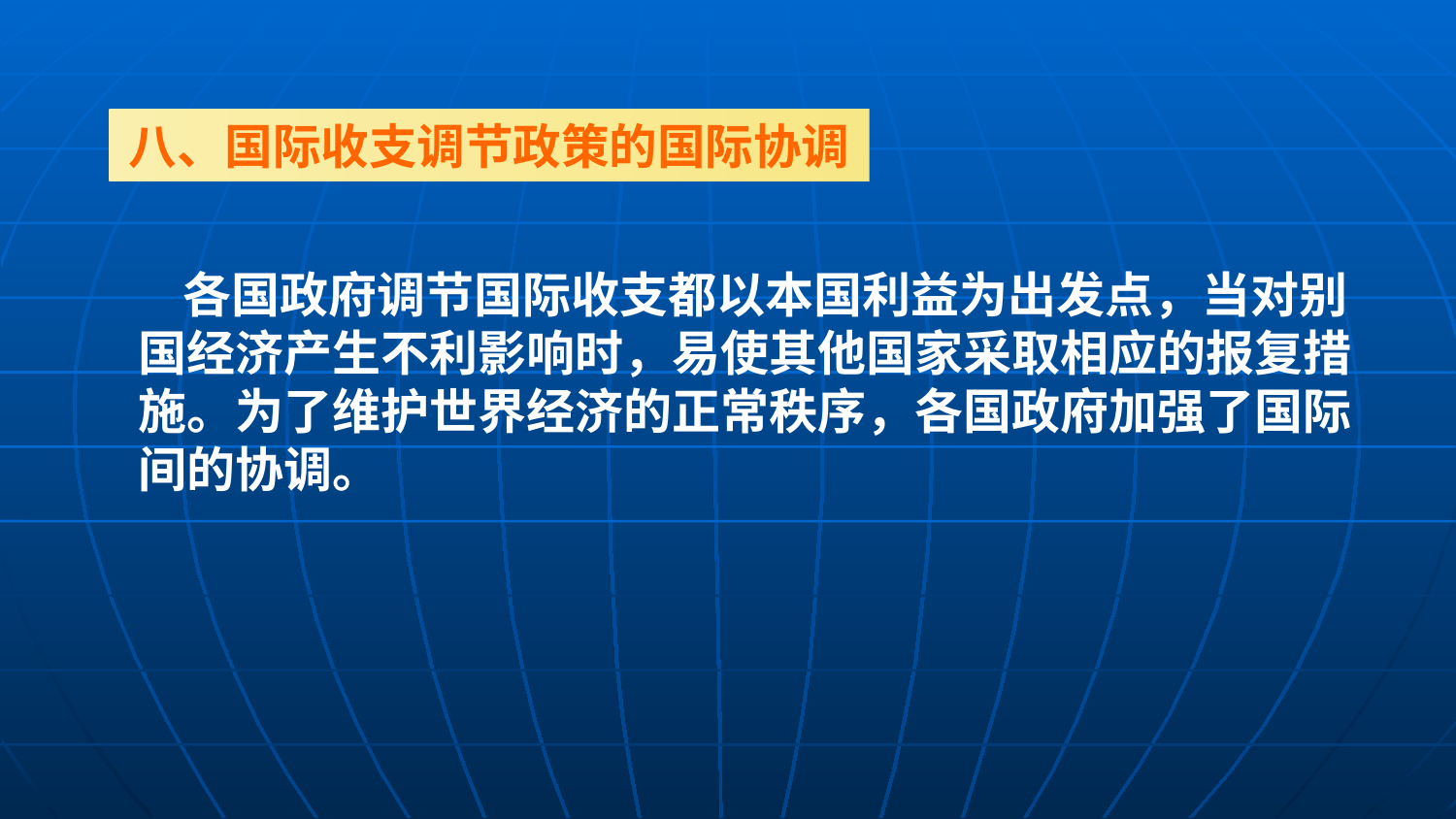

八、国际收支调节政策的国际协调

        各国政府调节国际收支都以本国利益为出发点，当对别国经济产生不利影响时，易使其他国家采取相应的报复措施。为了维护世界经济的正常秩序，各国政府加强了国际间的协调。